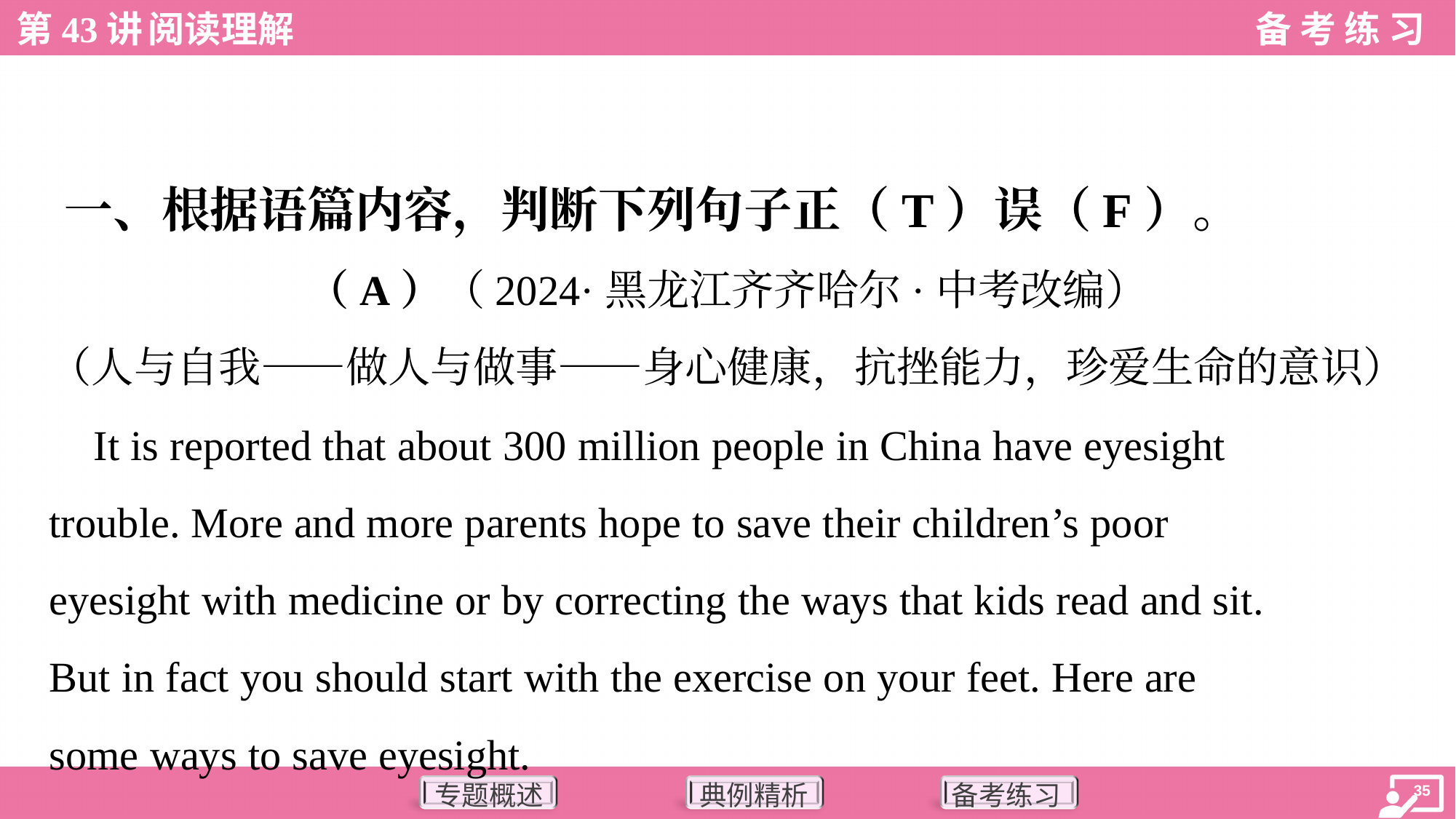

一、根据语篇内容，判断下列句子正（T）误（F）。
（A）（2024·黑龙江齐齐哈尔·中考改编）
（人与自我——做人与做事——身心健康，抗挫能力，珍爱生命的意识）
    It is reported that about 300 million people in China have eyesight
trouble. More and more parents hope to save their children’s poor
eyesight with medicine or by correcting the ways that kids read and sit.
But in fact you should start with the exercise on your feet. Here are
some ways to save eyesight.